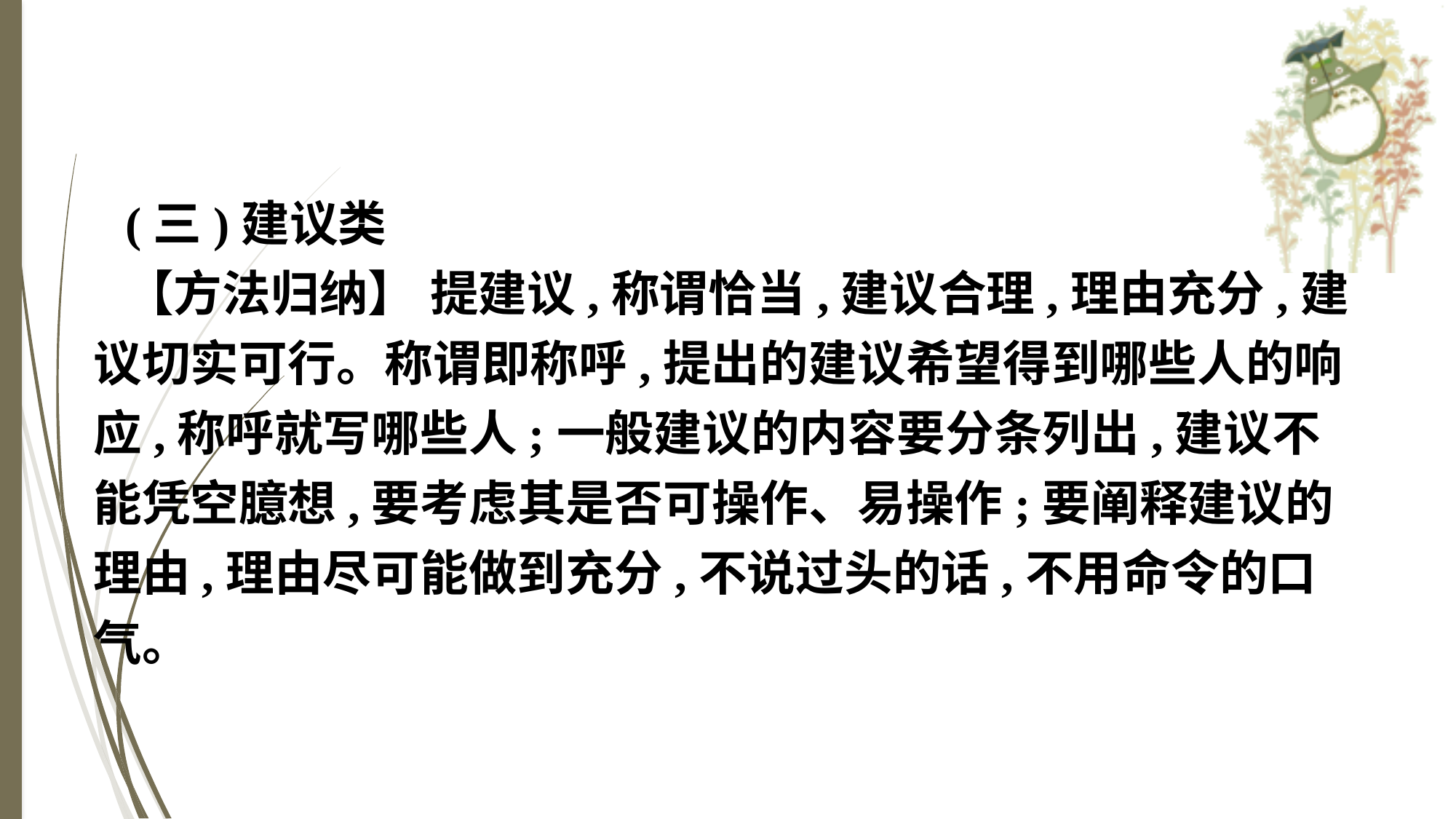

(三)建议类
【方法归纳】 提建议,称谓恰当,建议合理,理由充分,建议切实可行。称谓即称呼,提出的建议希望得到哪些人的响应,称呼就写哪些人;一般建议的内容要分条列出,建议不能凭空臆想,要考虑其是否可操作、易操作;要阐释建议的理由,理由尽可能做到充分,不说过头的话,不用命令的口气。